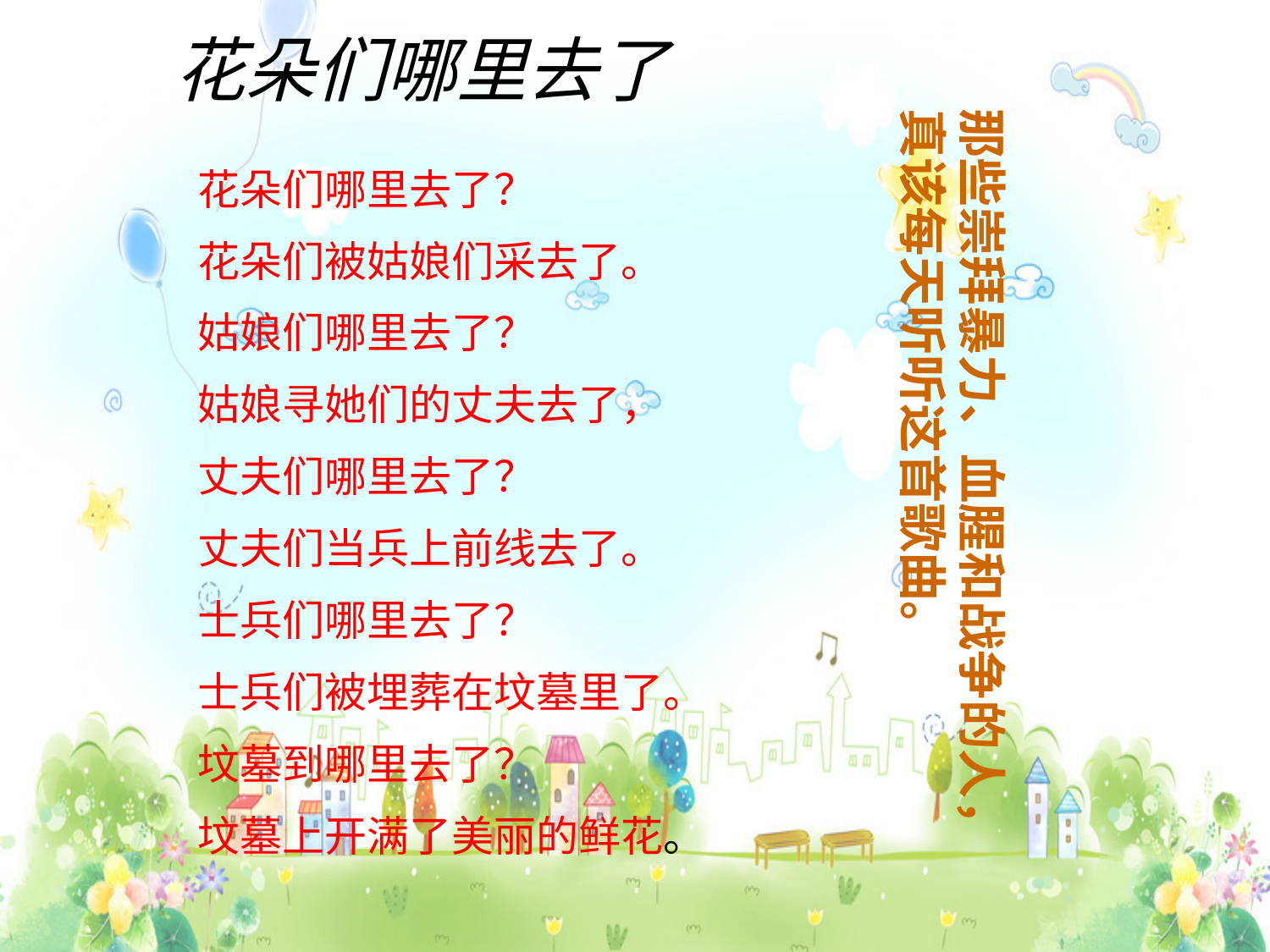

花朵们哪里去了
那些崇拜暴力、血腥和战争的人，真该每天听听这首歌曲。
花朵们哪里去了？
花朵们被姑娘们采去了。
姑娘们哪里去了？
姑娘寻她们的丈夫去了，
丈夫们哪里去了？
丈夫们当兵上前线去了。
士兵们哪里去了？
士兵们被埋葬在坟墓里了。
坟墓到哪里去了？
坟墓上开满了美丽的鲜花。